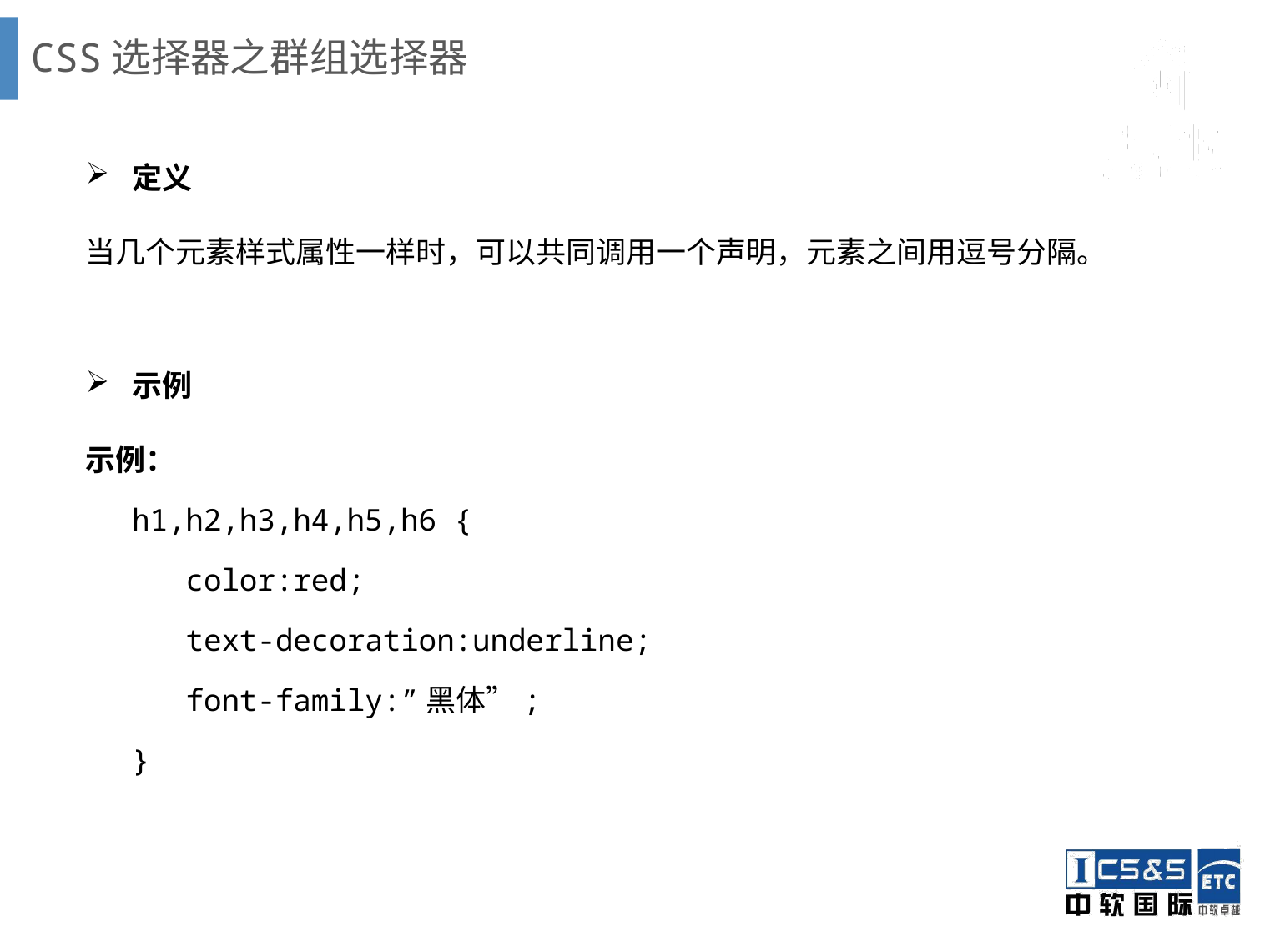

# CSS选择器之群组选择器
定义
当几个元素样式属性一样时，可以共同调用一个声明，元素之间用逗号分隔。

示例
示例：
h1,h2,h3,h4,h5,h6 {
   color:red;
   text-decoration:underline;
   font-family:”黑体”;
}